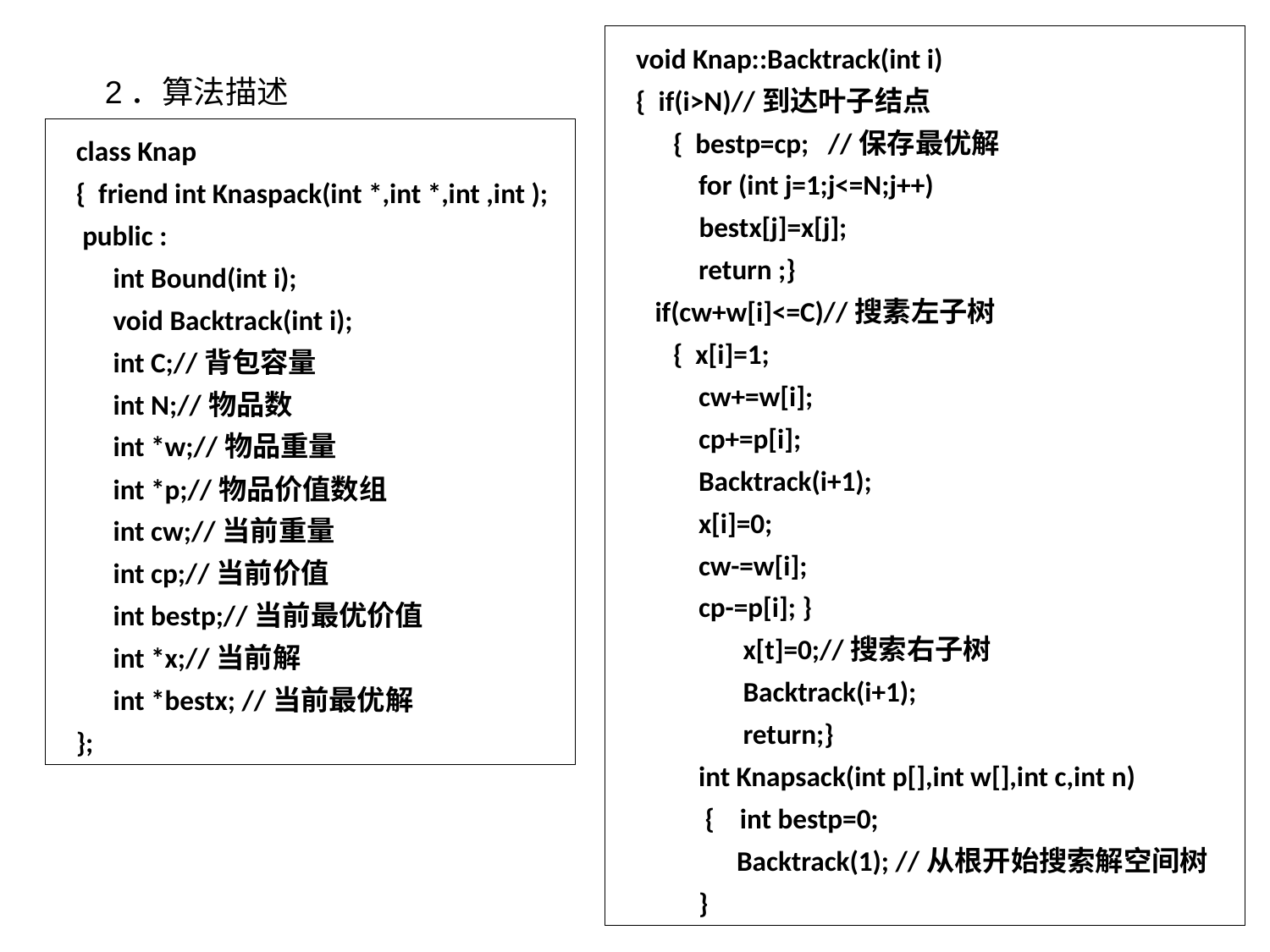

void Knap::Backtrack(int i)
{  if(i>N)//到达叶子结点
{  bestp=cp;   //保存最优解
for (int j=1;j<=N;j++)
       bestx[j]=x[j];
return ;}
if(cw+w[i]<=C)//搜素左子树
{  x[i]=1;
cw+=w[i];
cp+=p[i];
Backtrack(i+1);
x[i]=0;
cw-=w[i];
cp-=p[i]; }
       x[t]=0;//搜索右子树
       Backtrack(i+1);
       return;}
int Knapsack(int p[],int w[],int c,int n)
 {    int bestp=0;
      Backtrack(1); //从根开始搜索解空间树
}
2．算法描述
class Knap
{  friend int Knaspack(int *,int *,int ,int );
public :
int Bound(int i);
void Backtrack(int i);
int C;//背包容量
int N;//物品数
int *w;//物品重量
int *p;//物品价值数组
int cw;//当前重量
int cp;//当前价值
int bestp;//当前最优价值
int *x;//当前解
int *bestx; //当前最优解
};